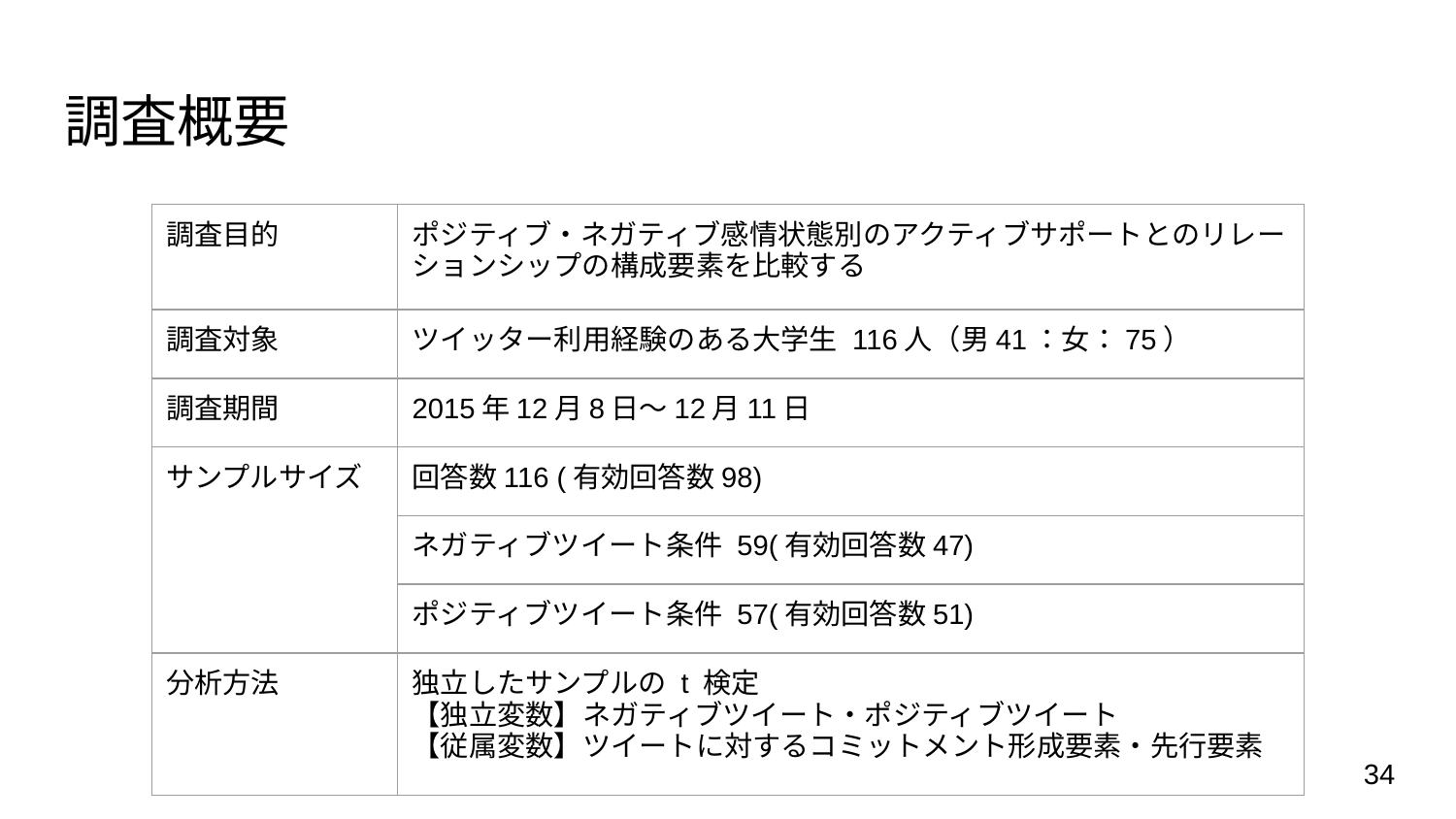

# 調査概要

| 調査目的 | ポジティブ・ネガティブ感情状態別のアクティブサポートとのリレーションシップの構成要素を比較する |
| --- | --- |
| 調査対象 | ツイッター利用経験のある大学生 116人（男41：女：75） |
| 調査期間 | 2015年12月8日〜12月11日 |
| サンプルサイズ | 回答数116 (有効回答数98) |
|  | ネガティブツイート条件 59(有効回答数47) |
|  | ポジティブツイート条件 57(有効回答数51) |
| 分析方法 | 独立したサンプルの t 検定 【独立変数】ネガティブツイート・ポジティブツイート 【従属変数】ツイートに対するコミットメント形成要素・先行要素 |
34